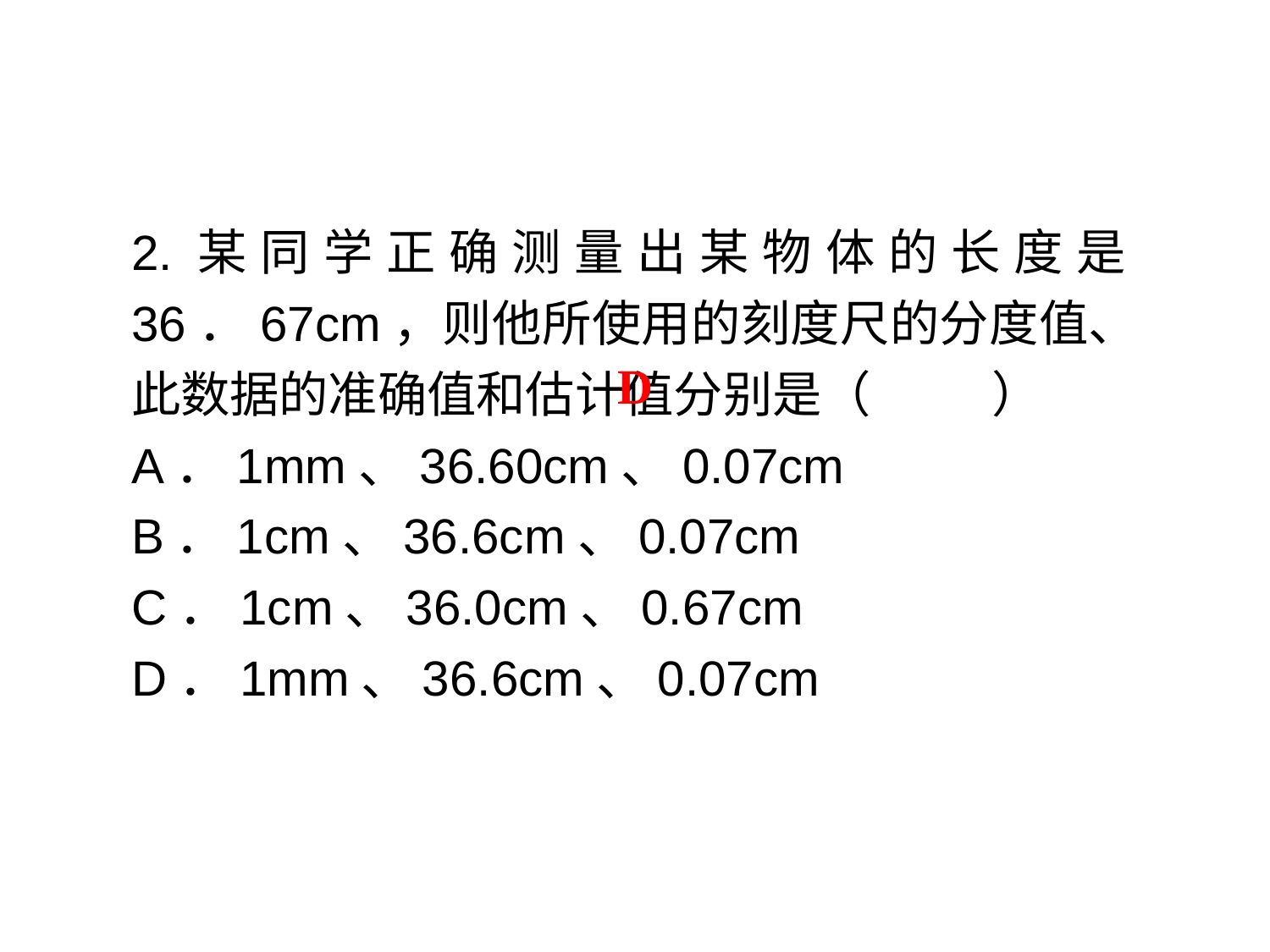

2.某同学正确测量出某物体的长度是36．67cm，则他所使用的刻度尺的分度值、此数据的准确值和估计值分别是（　  　）
A．1mm、36.60cm、0.07cm
B．1cm、36.6cm、0.07cm
C．1cm、36.0cm、0.67cm
D．1mm、36.6cm、0.07cm
D